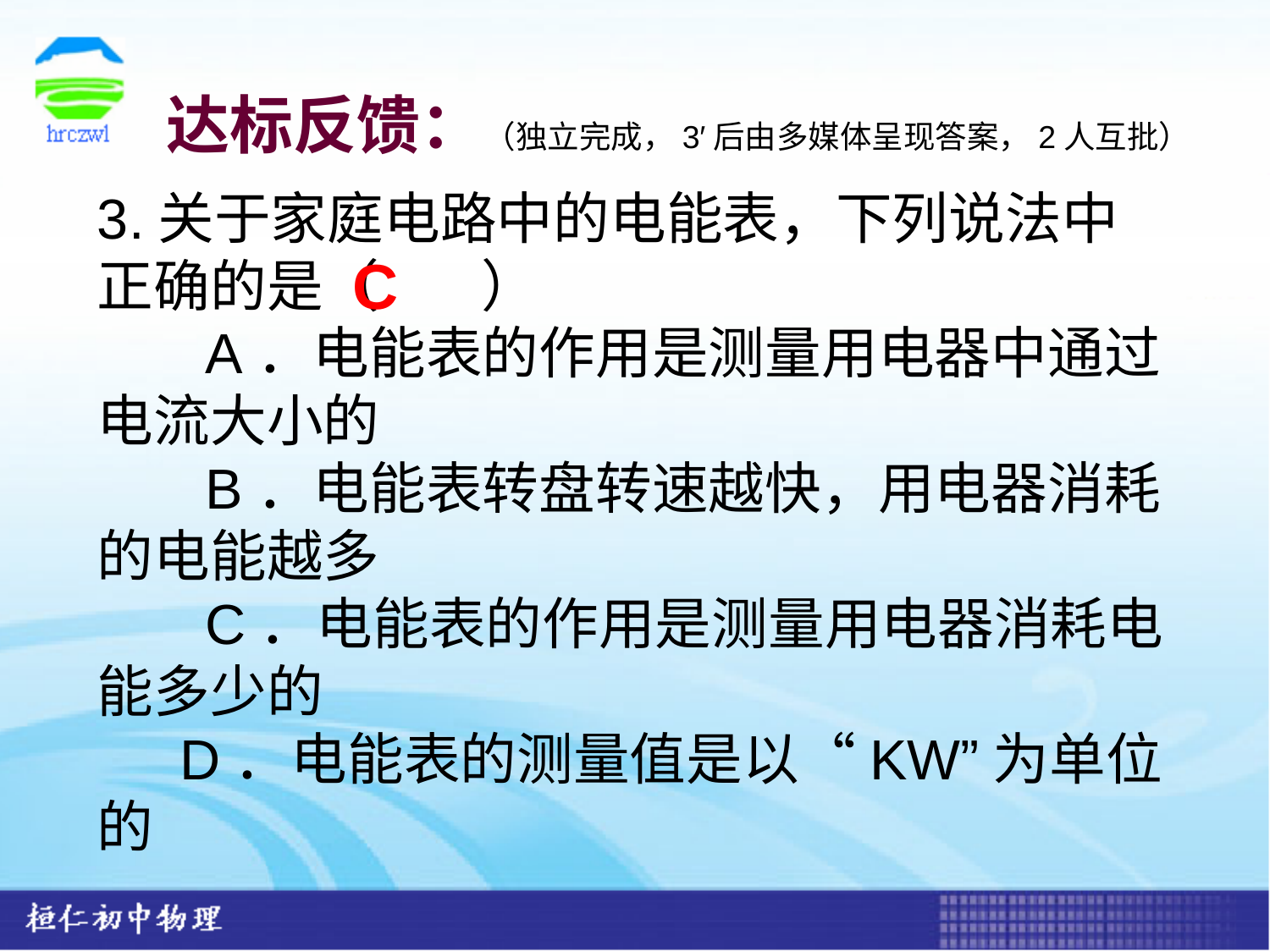

达标反馈：（独立完成，3′后由多媒体呈现答案，2人互批）
3.关于家庭电路中的电能表，下列说法中正确的是（        ）
　   A．电能表的作用是测量用电器中通过电流大小的
　   B．电能表转盘转速越快，用电器消耗的电能越多
　   C．电能表的作用是测量用电器消耗电能多少的
　 D．电能表的测量值是以“KW”为单位的

C